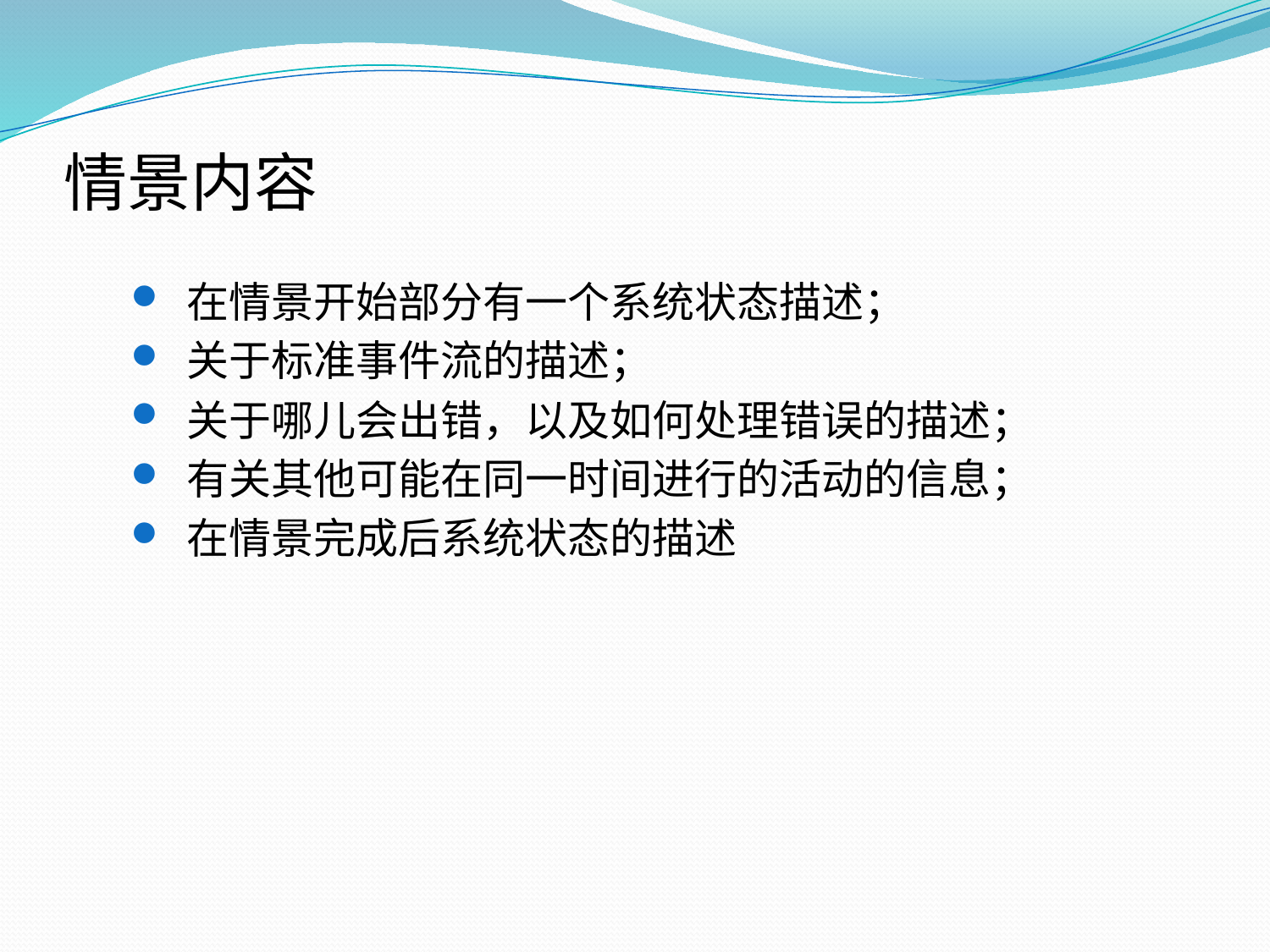

# 情景内容
 在情景开始部分有一个系统状态描述；
 关于标准事件流的描述；
 关于哪儿会出错，以及如何处理错误的描述；
 有关其他可能在同一时间进行的活动的信息；
 在情景完成后系统状态的描述